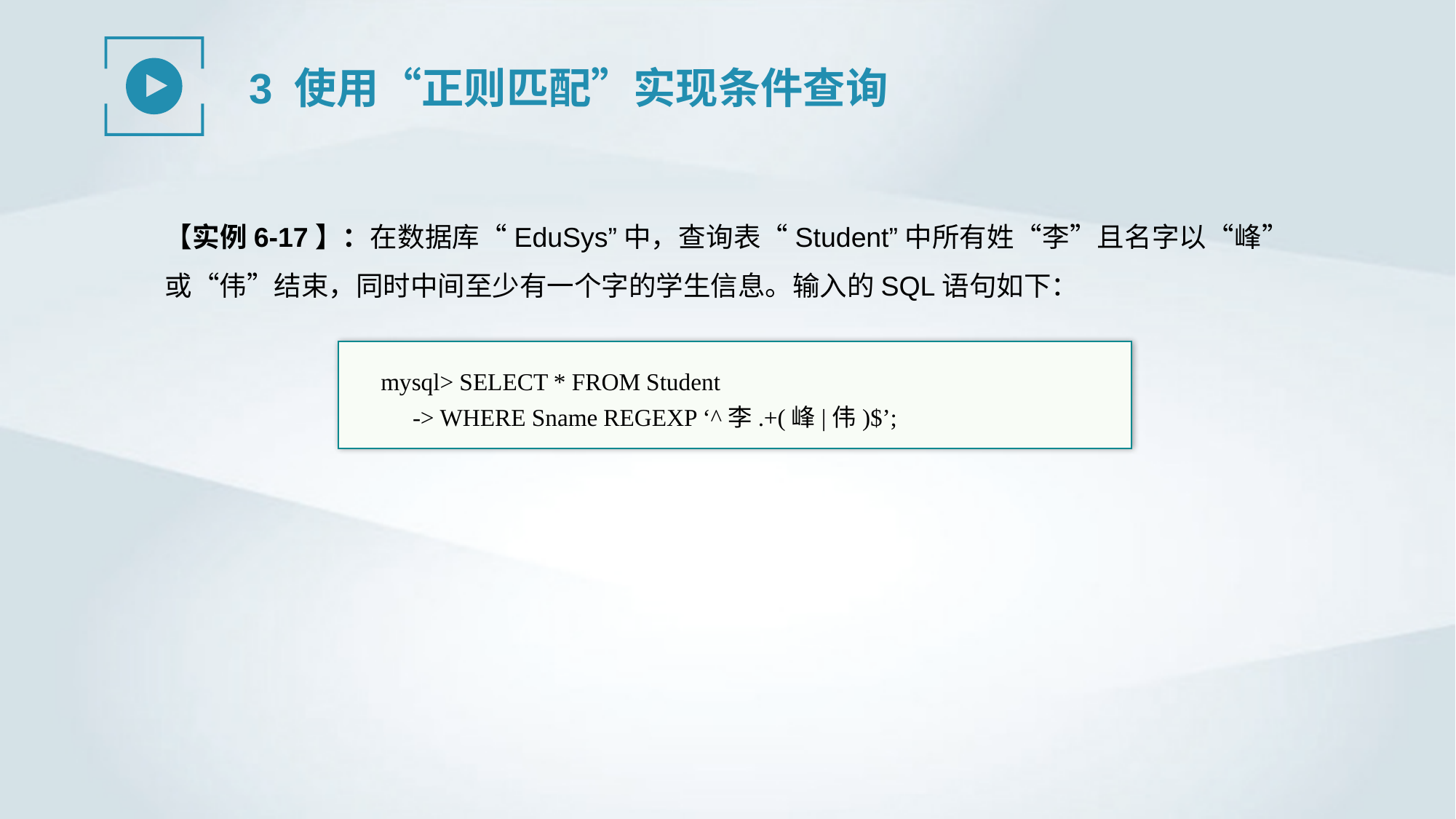

3 使用“正则匹配”实现条件查询
【实例6-17】：在数据库“EduSys”中，查询表“Student”中所有姓“李”且名字以“峰”或“伟”结束，同时中间至少有一个字的学生信息。输入的SQL语句如下：
mysql> SELECT * FROM Student
-> WHERE Sname REGEXP ‘^李.+(峰|伟)$’;